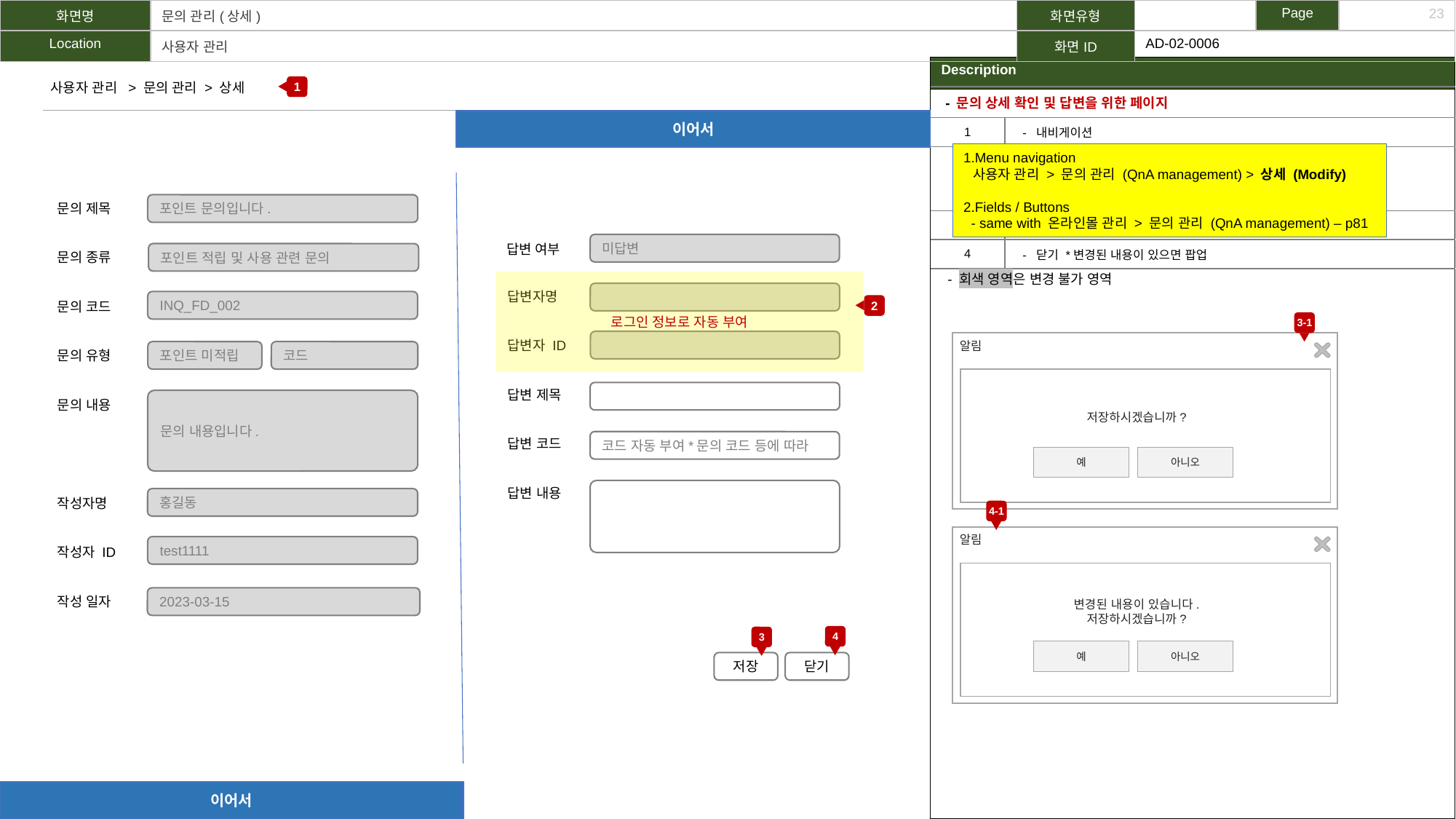

| 화면명 | 문의 관리(상세) | 화면유형 |  | Page |  |
| --- | --- | --- | --- | --- | --- |
| Location | 사용자 관리 | 화면ID | AD-02-0006 |  |  |
23
| Description |
| --- |
|  |
1

사용자 관리  > 문의 관리 > 상세
| - 문의 상세 확인 및 답변을 위한 페이지 |  |
| --- | --- |
| 1 | - 내비게이션 |
| 2 | - 해당 문의에 대한 답변 여부가 ‘답변’인 경우 정보 표시 (관리자가 답변할 때 로그인 정보와 시간에 따라 자동으로 부여) \*답변 여부가 ‘미답변’인 경우에는, 정보 대신 ‘-’ 표시 |
| 3 | - 저장 |
| 4 | - 닫기 \*변경된 내용이 있으면 팝업 |
이어서
1.Menu navigation
  사용자 관리 > 문의 관리 (QnA management) > 상세 (Modify)

2.Fields / Buttons
  - same with 온라인몰 관리 > 문의 관리 (QnA management) – p81
문의 제목

문의 종류

문의 코드

문의 유형

문의 내용

작성자명

작성자 ID

작성 일자
포인트 문의입니다.
미답변
답변 여부
포인트 적립 및 사용 관련 문의
- 회색 영역은 변경 불가 영역
로그인 정보로 자동 부여
답변자명

답변자 ID

답변 제목

답변 코드

답변 내용

2

INQ_FD_002
3-1

알림
포인트 미적립
코드

저장하시겠습니까?
문의 내용입니다.
코드 자동 부여*문의 코드 등에 따라
아니오
예

홍길동
4-1

알림

test1111

변경된 내용이 있습니다.
저장하시겠습니까?
2023-03-15
4

3

아니오
예
저장
닫기
이어서